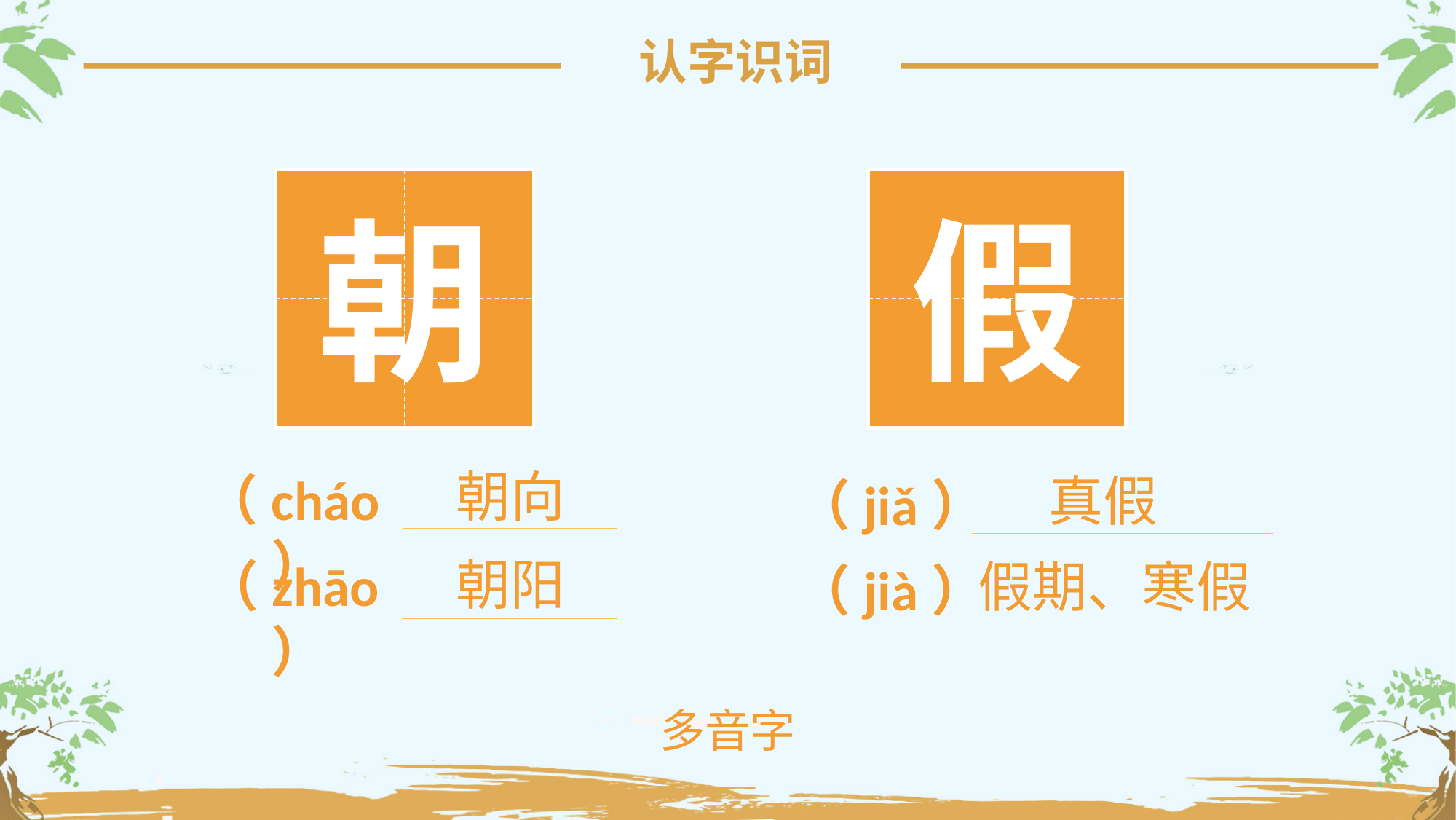

认字识词

假
朝
朝向
（cháo）
朝阳
（zhāo）
真假
（jiǎ）
假期、寒假
（jià）
多音字